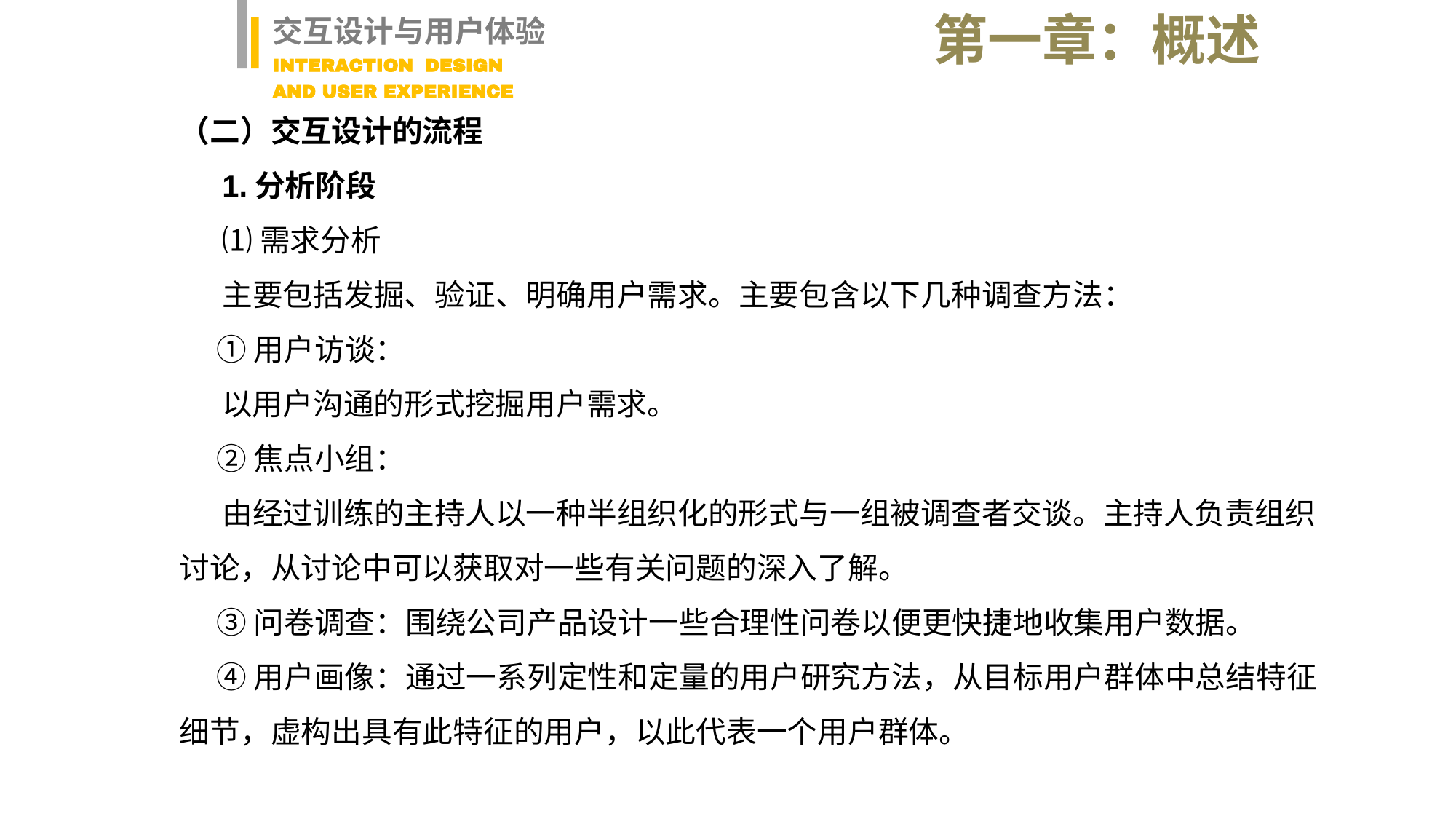

第一章：概述

交互设计与用户体验
INTERACTION  DESIGN
AND USER EXPERIENCE
（二）交互设计的流程
1.分析阶段
⑴需求分析
主要包括发掘、验证、明确用户需求。主要包含以下几种调查方法：
①用户访谈：
以用户沟通的形式挖掘用户需求。
②焦点小组：
由经过训练的主持人以一种半组织化的形式与一组被调查者交谈。主持人负责组织讨论，从讨论中可以获取对一些有关问题的深入了解。
③问卷调查：围绕公司产品设计一些合理性问卷以便更快捷地收集用户数据。
④用户画像：通过一系列定性和定量的用户研究方法，从目标用户群体中总结特征细节，虚构出具有此特征的用户，以此代表一个用户群体。